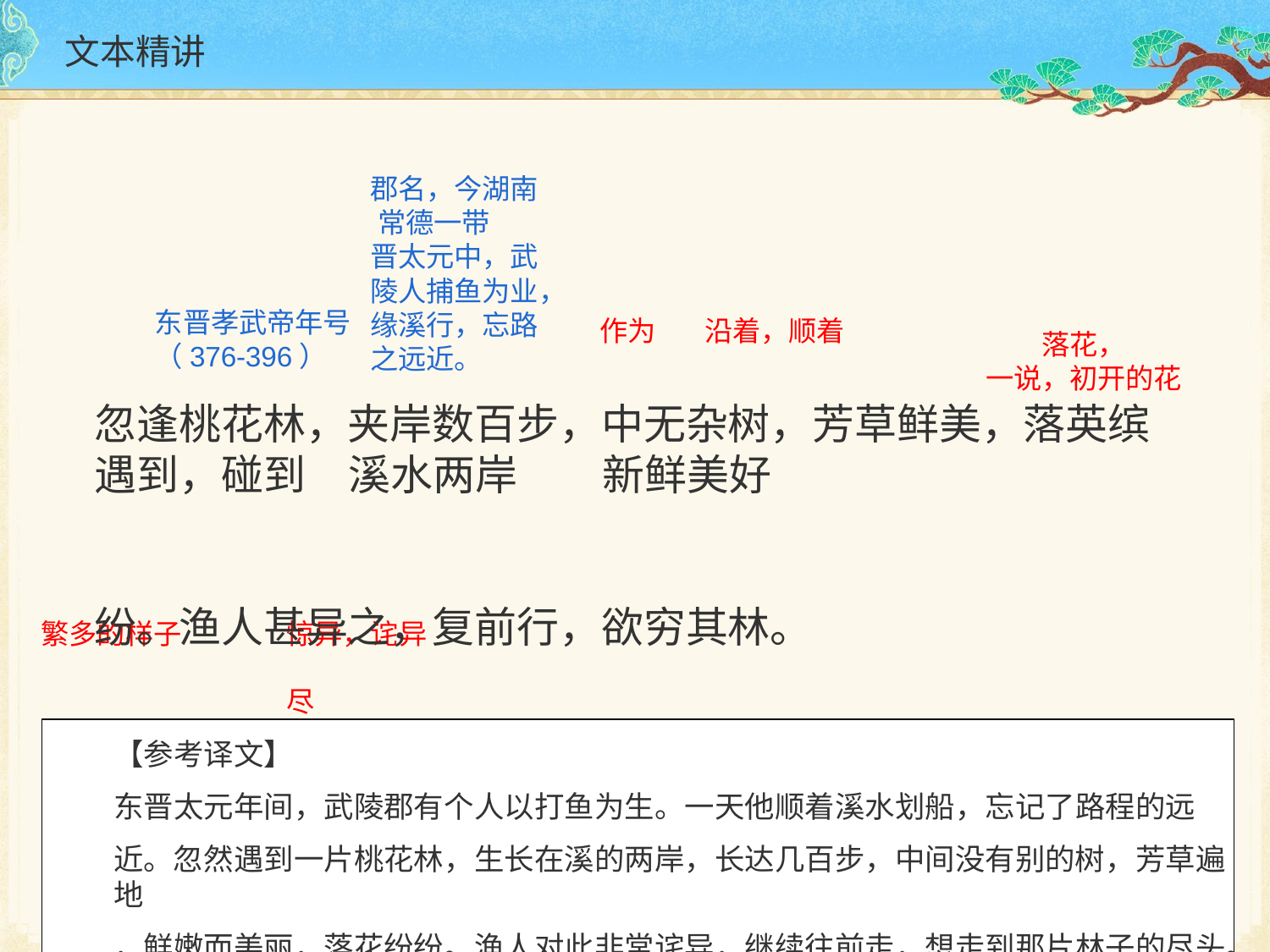

# 文本精讲
郡名，今湖南  常德一带
晋太元中，武陵人捕鱼为业，缘溪行，忘路之远近。
东晋孝武帝年号
（376-396）
作为	沿着，顺着
落花，
一说，初开的花
忽逢桃花林，夹岸数百步，中无杂树，芳草鲜美，落英缤
遇到，碰到	溪水两岸	新鲜美好

纷。渔人甚异之，复前行，欲穷其林。
繁多的样子
惊异，诧异	尽
这里是“对……感到惊异”

【参考译文】
东晋太元年间，武陵郡有个人以打鱼为生。一天他顺着溪水划船，忘记了路程的远
近。忽然遇到一片桃花林，生长在溪的两岸，长达几百步，中间没有别的树，芳草遍地
，鲜嫩而美丽，落花纷纷。渔人对此非常诧异，继续往前走，想走到那片林子的尽头。